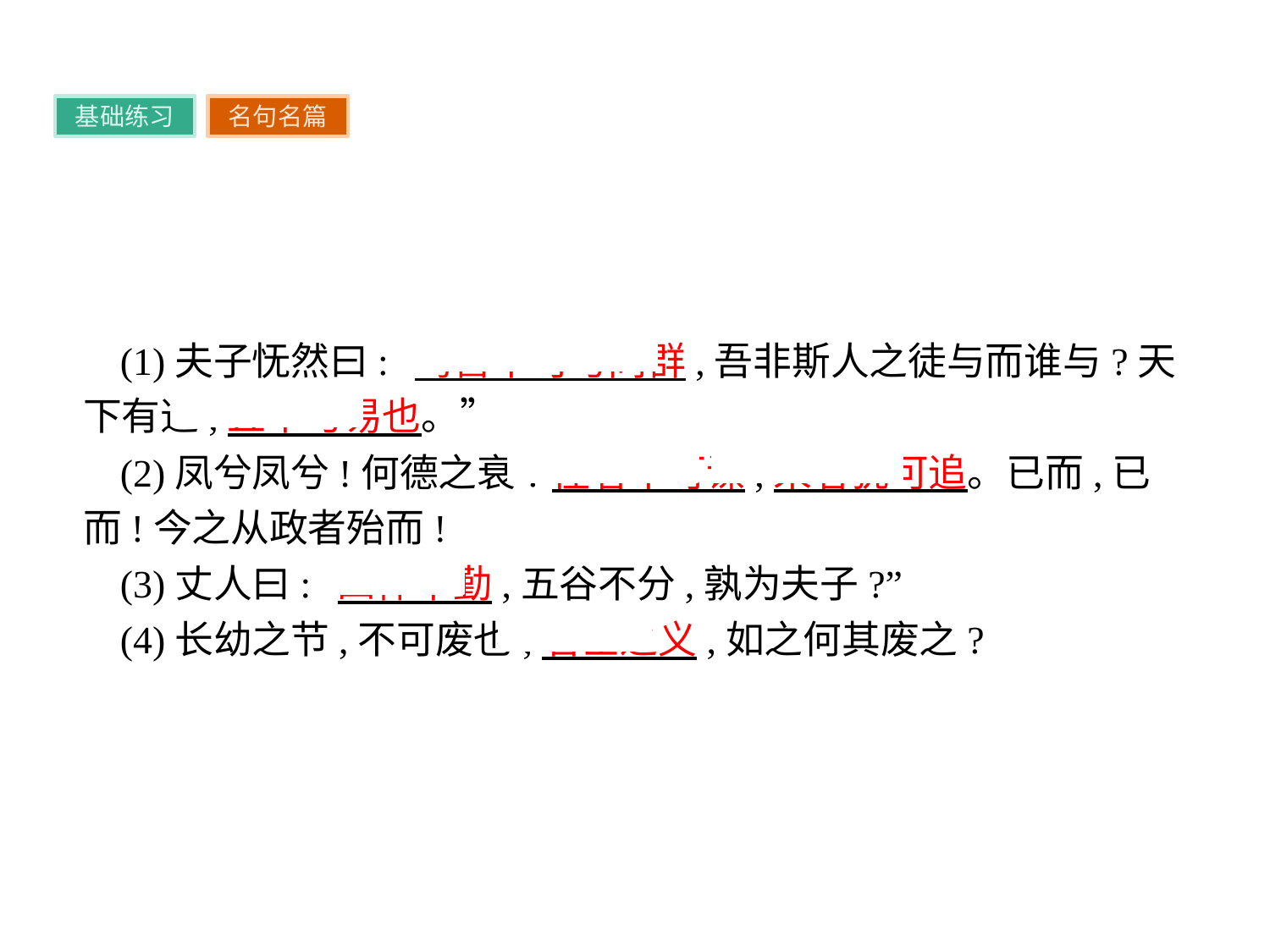

基础练习
名句名篇
(1)夫子怃然曰:“鸟兽不可与同群,吾非斯人之徒与而谁与?天下有道,丘不与易也。”
(2)凤兮凤兮!何德之衰?往者不可谏,来者犹可追。已而,已而!今之从政者殆而!
(3)丈人曰:“四体不勤,五谷不分,孰为夫子?”
(4)长幼之节,不可废也;君臣之义,如之何其废之?